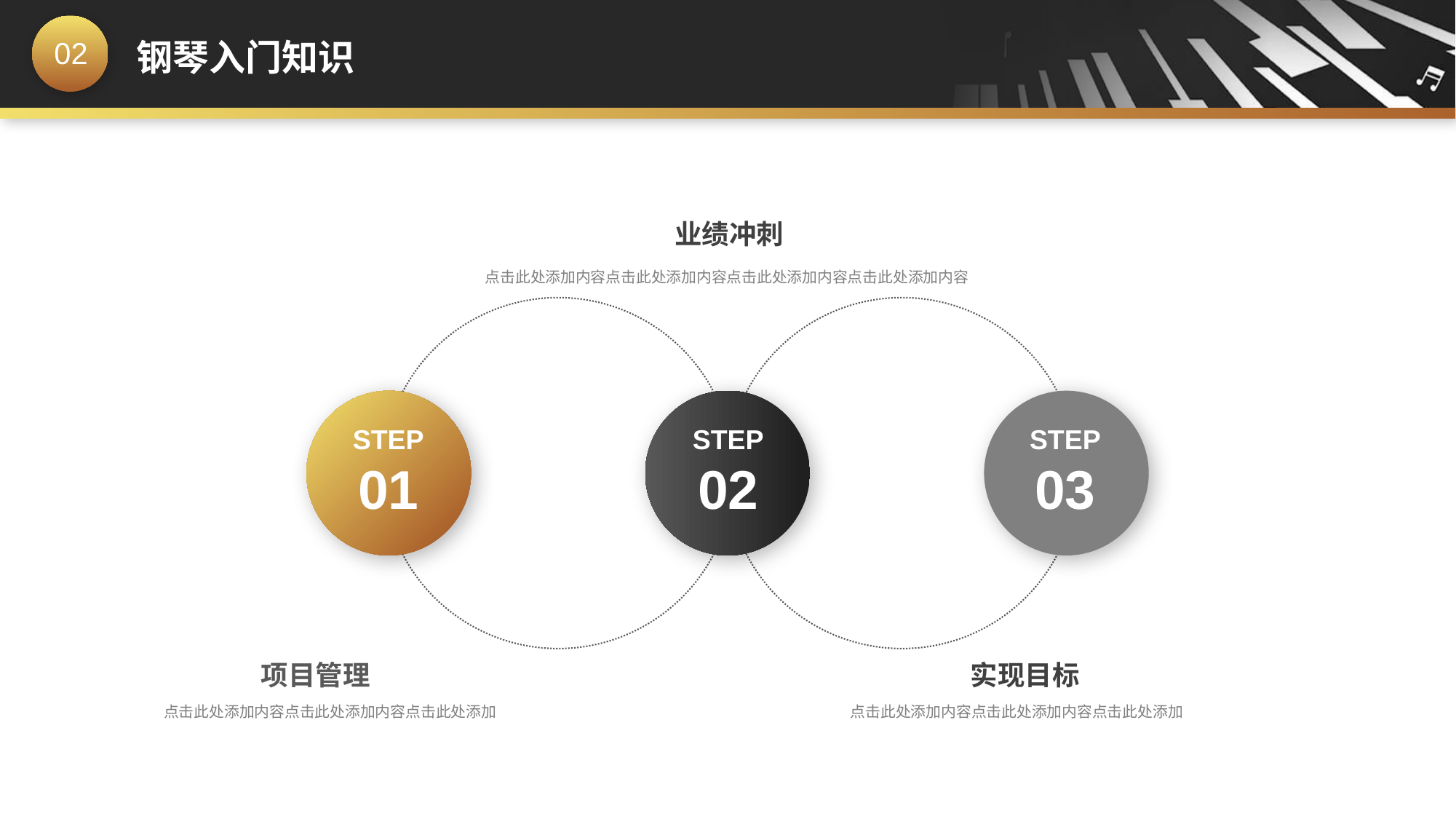

业绩冲刺
点击此处添加内容点击此处添加内容点击此处添加内容点击此处添加内容

STEP
01
STEP
02
STEP
03
项目管理
实现目标
点击此处添加内容点击此处添加内容点击此处添加
点击此处添加内容点击此处添加内容点击此处添加